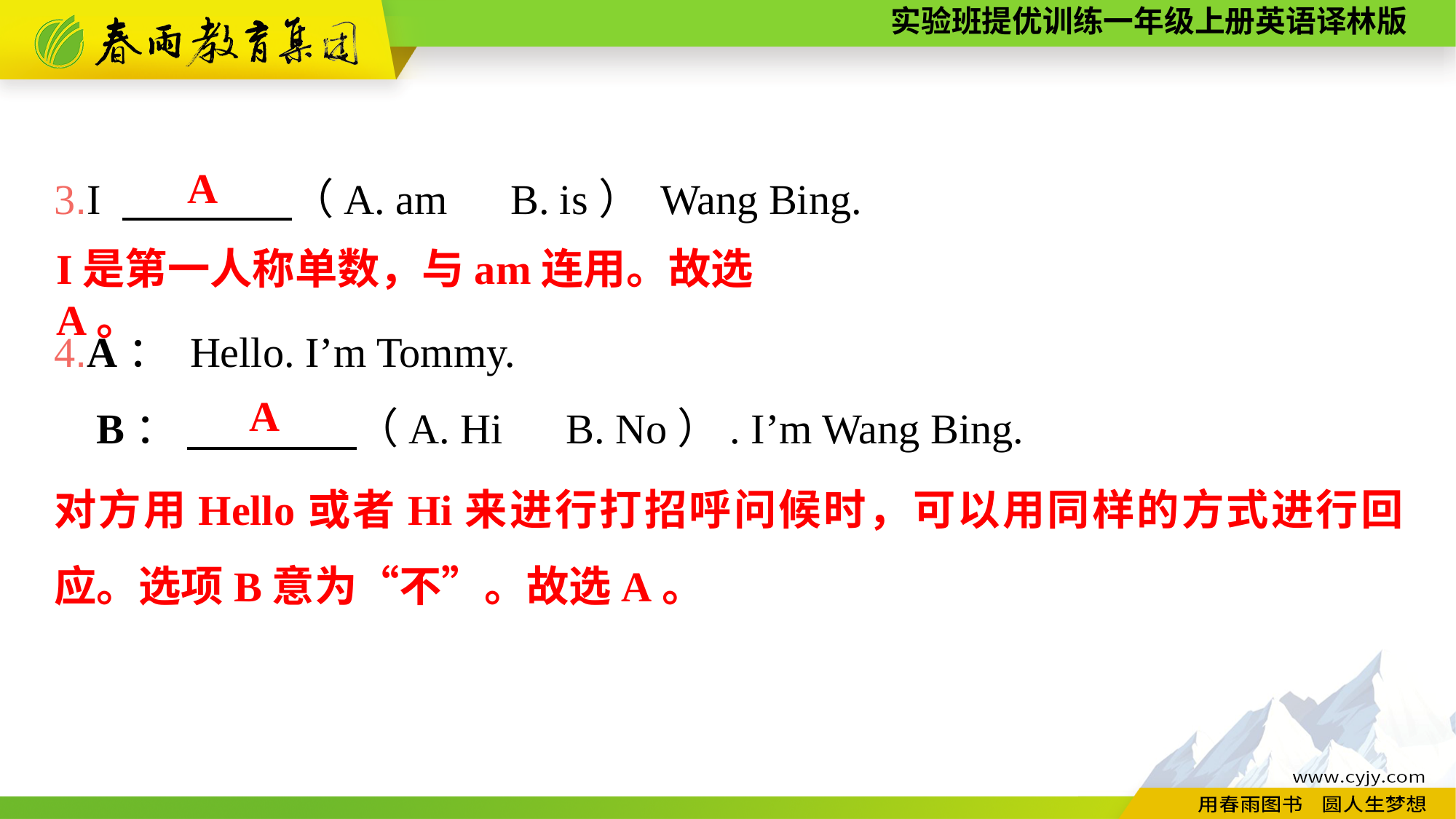

3.I 　　　　（A. am　B. is） Wang Bing.

4.A： Hello. I’m Tommy.
B： 　　　　（A. Hi　B. No）. I’m Wang Bing.
A
I是第一人称单数，与am连用。故选A。
A
对方用Hello或者Hi来进行打招呼问候时，可以用同样的方式进行回应。选项B意为“不”。故选A。